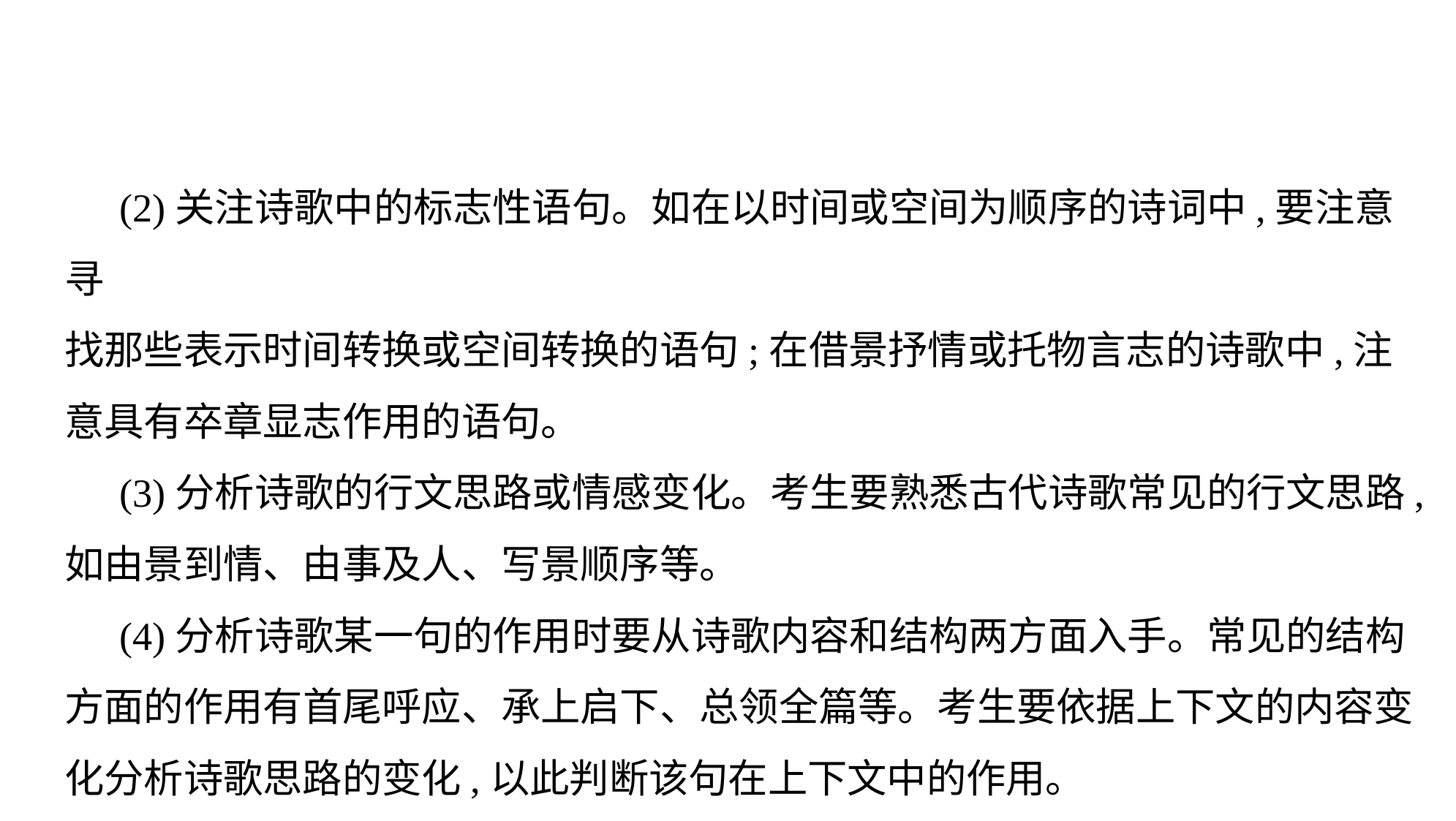

(2)关注诗歌中的标志性语句。如在以时间或空间为顺序的诗词中,要注意寻
找那些表示时间转换或空间转换的语句;在借景抒情或托物言志的诗歌中,注
意具有卒章显志作用的语句。
(3)分析诗歌的行文思路或情感变化。考生要熟悉古代诗歌常见的行文思路,
如由景到情、由事及人、写景顺序等。
(4)分析诗歌某一句的作用时要从诗歌内容和结构两方面入手。常见的结构方面的作用有首尾呼应、承上启下、总领全篇等。考生要依据上下文的内容变化分析诗歌思路的变化,以此判断该句在上下文中的作用。